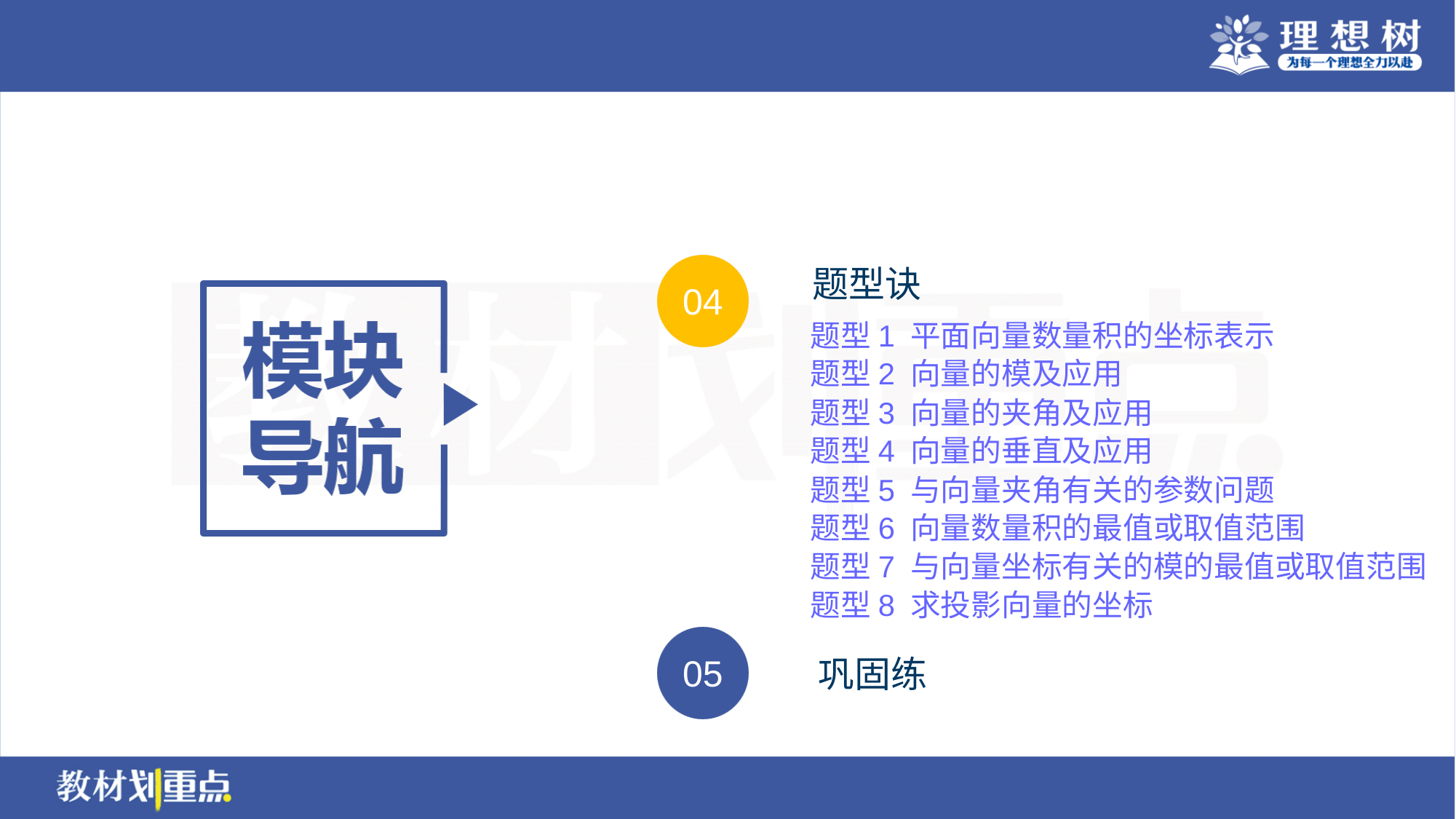

题型1 平面向量数量积的坐标表示
题型2 向量的模及应用
题型3 向量的夹角及应用
题型4 向量的垂直及应用
题型5 与向量夹角有关的参数问题
题型6 向量数量积的最值或取值范围
题型7 与向量坐标有关的模的最值或取值范围
题型8 求投影向量的坐标